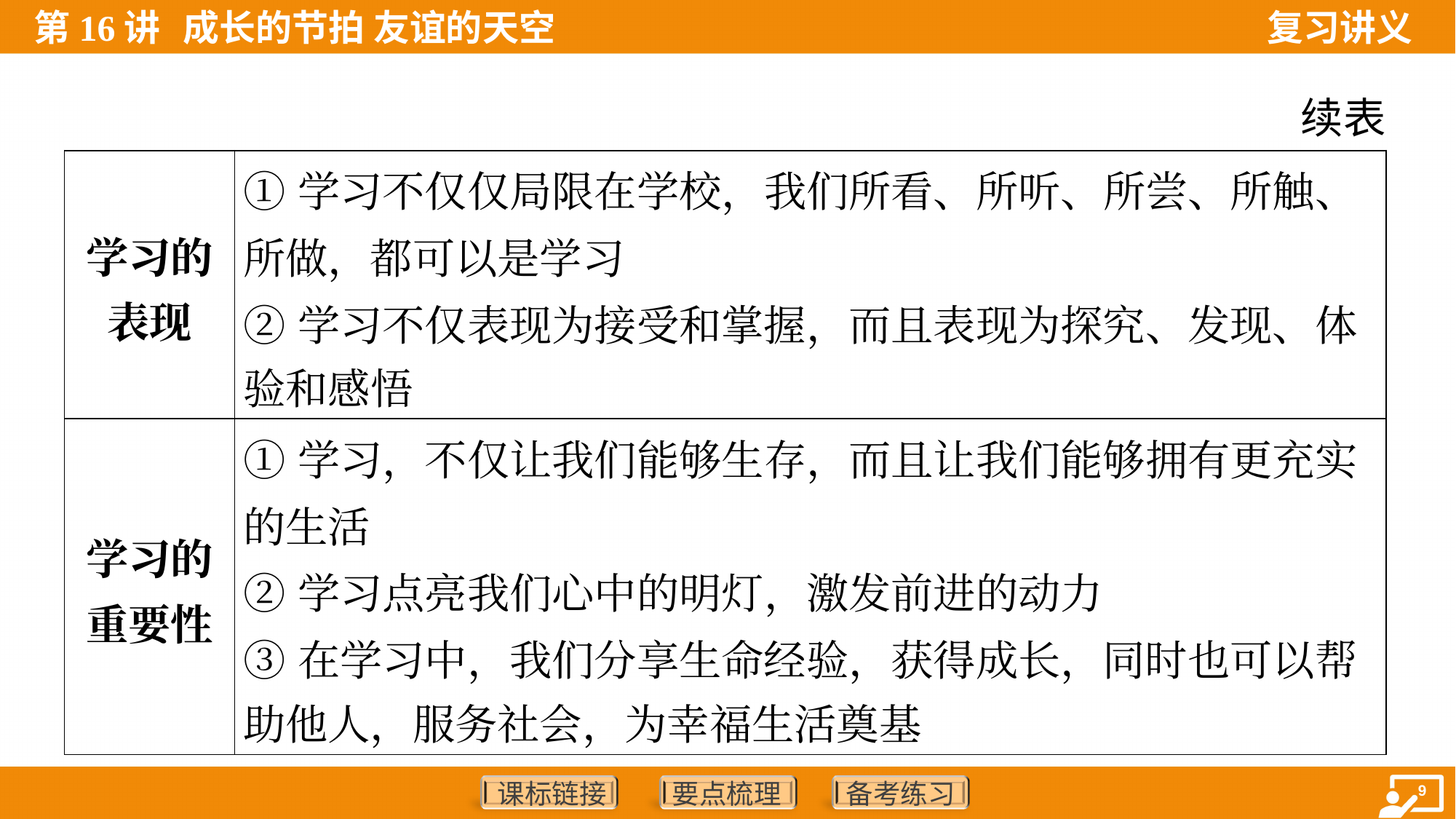

续表
| 学习的 表现 | ①学习不仅仅局限在学校，我们所看、所听、所尝、所触、 所做，都可以是学习 ②学习不仅表现为接受和掌握，而且表现为探究、发现、体 验和感悟 |
| --- | --- |
| 学习的 重要性 | ①学习，不仅让我们能够生存，而且让我们能够拥有更充实 的生活 ②学习点亮我们心中的明灯，激发前进的动力 ③在学习中，我们分享生命经验，获得成长，同时也可以帮 助他人，服务社会，为幸福生活奠基 |